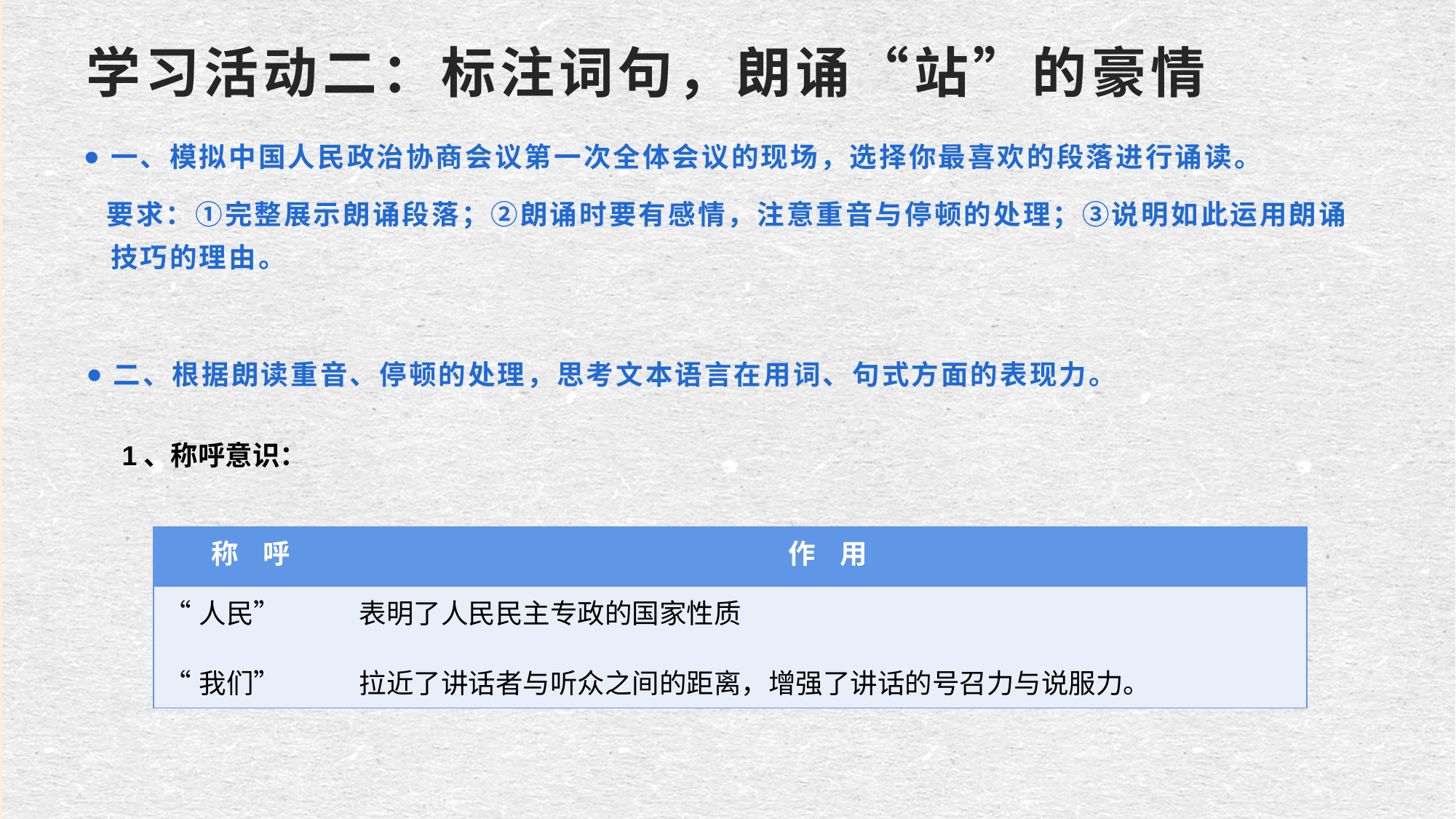

# 学习活动二：标注词句，朗诵“站”的豪情
一、模拟中国人民政治协商会议第一次全体会议的现场，选择你最喜欢的段落进行诵读。
  要求：①完整展示朗诵段落；②朗诵时要有感情，注意重音与停顿的处理；③说明如此运用朗诵技巧的理由。
二、根据朗读重音、停顿的处理，思考文本语言在用词、句式方面的表现力。
1、称呼意识：
| 称 呼 | 作 用 |
| --- | --- |
| “人民” “我们” | 表明了人民民主专政的国家性质 拉近了讲话者与听众之间的距离，增强了讲话的号召力与说服力。 |